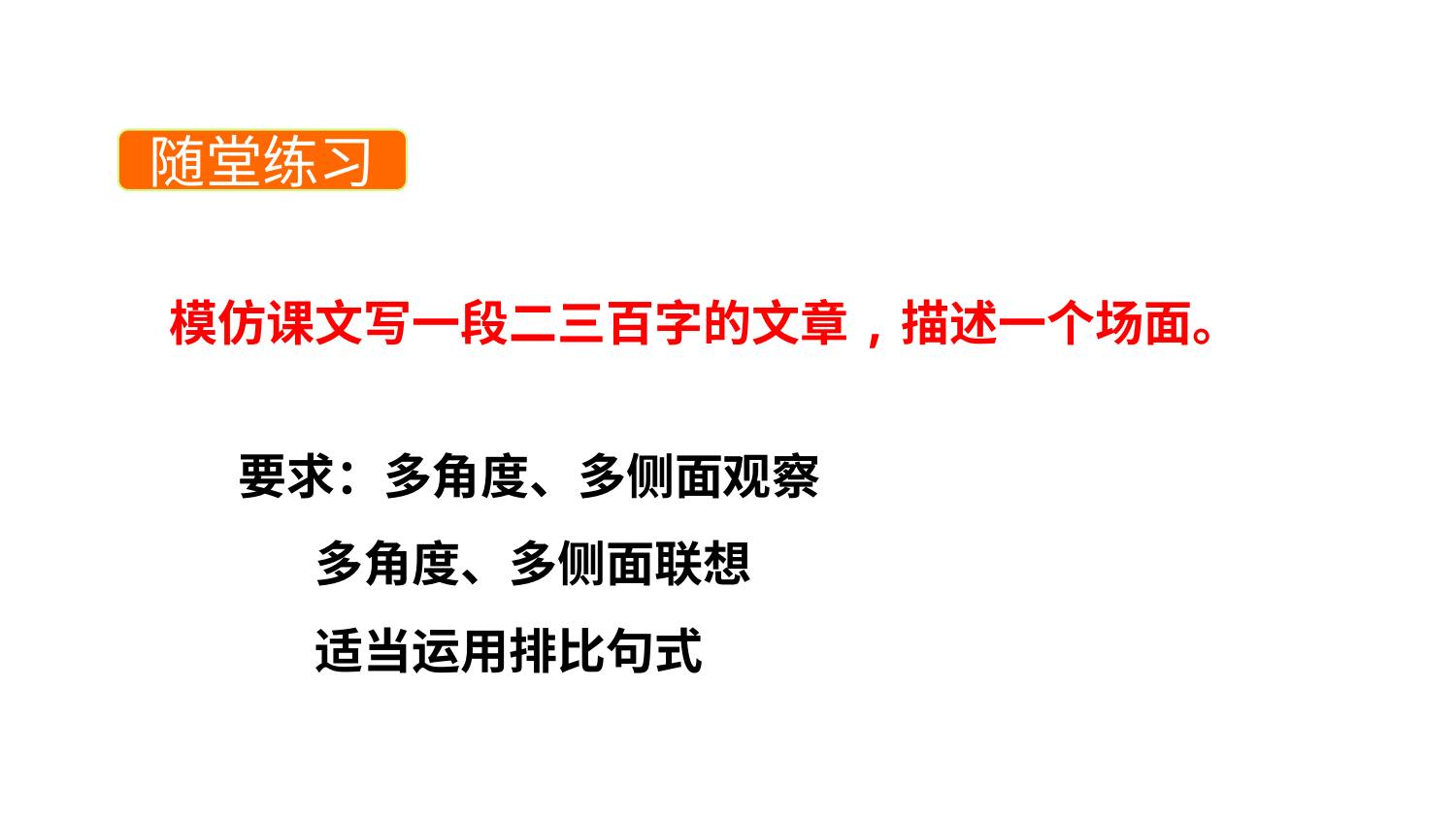

随堂练习
    模仿课文写一段二三百字的文章,描述一个场面。
要求：多角度、多侧面观察
      多角度、多侧面联想
      适当运用排比句式